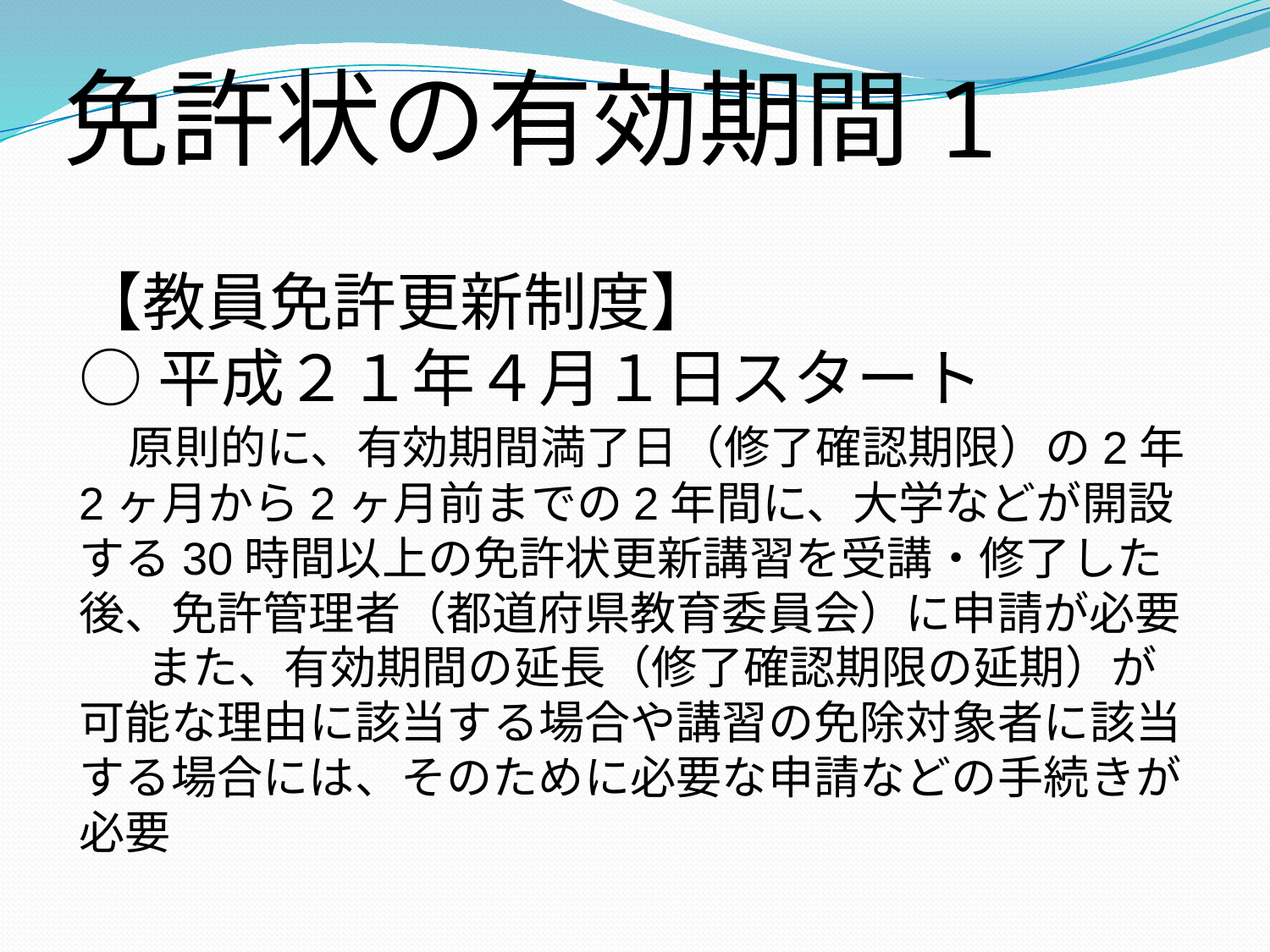

免許状の有効期間1
【教員免許更新制度】
○平成２１年４月１日スタート
　原則的に、有効期間満了日（修了確認期限）の2年2ヶ月から2ヶ月前までの2年間に、大学などが開設する30時間以上の免許状更新講習を受講・修了した後、免許管理者（都道府県教育委員会）に申請が必要
 　また、有効期間の延長（修了確認期限の延期）が可能な理由に該当する場合や講習の免除対象者に該当する場合には、そのために必要な申請などの手続きが必要